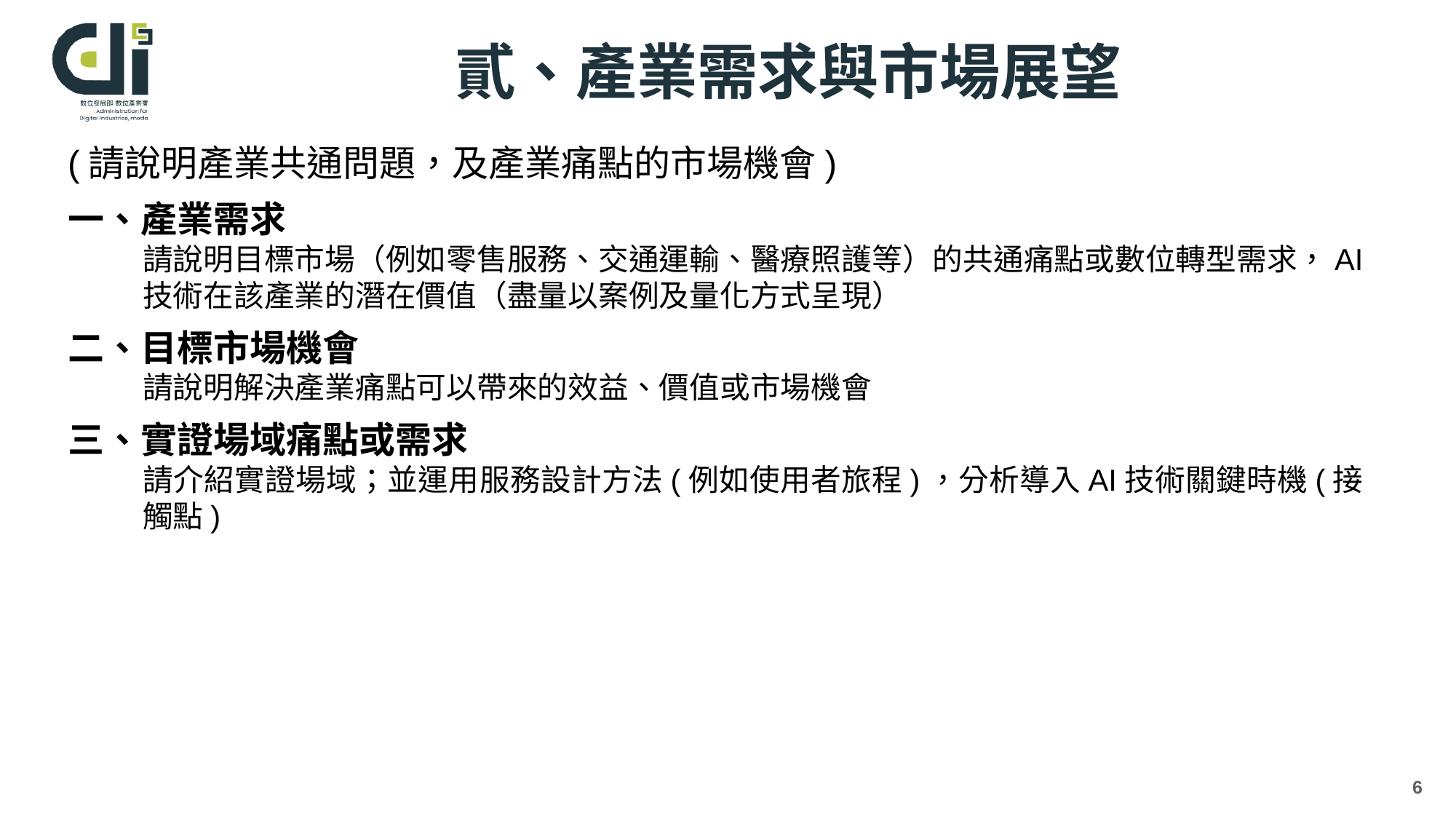

# 貳、產業需求與市場展望
(請說明產業共通問題，及產業痛點的市場機會)
一、產業需求
請說明目標市場（例如零售服務、交通運輸、醫療照護等）的共通痛點或數位轉型需求，AI技術在該產業的潛在價值（盡量以案例及量化方式呈現）
二、目標市場機會
請說明解決產業痛點可以帶來的效益、價值或市場機會
三、實證場域痛點或需求
請介紹實證場域；並運用服務設計方法(例如使用者旅程)，分析導入AI技術關鍵時機(接觸點)

6